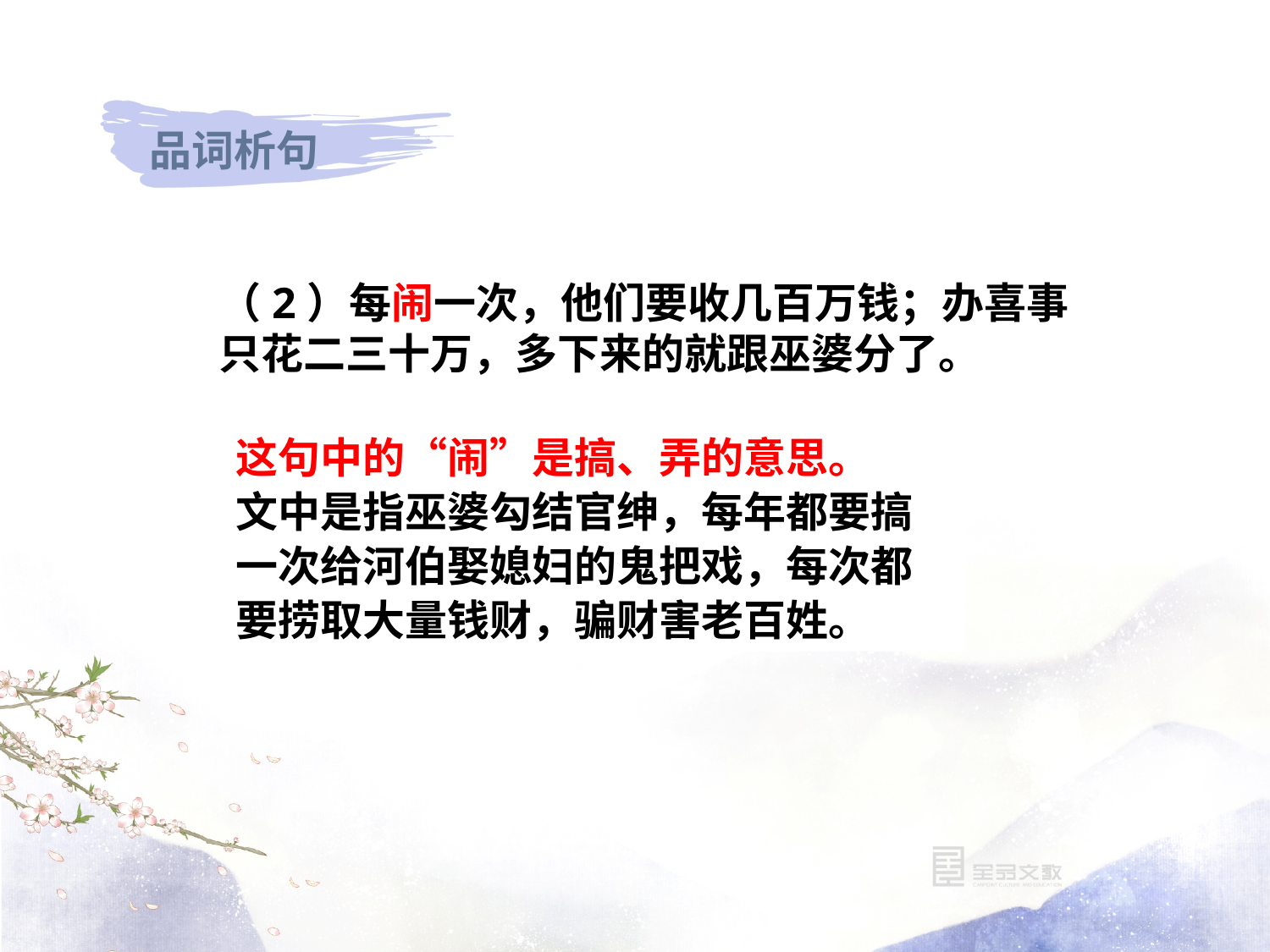

（2）每闹一次，他们要收几百万钱；办喜事只花二三十万，多下来的就跟巫婆分了。
这句中的“闹”是搞、弄的意思。
文中是指巫婆勾结官绅，每年都要搞
一次给河伯娶媳妇的鬼把戏，每次都
要捞取大量钱财，骗财害老百姓。